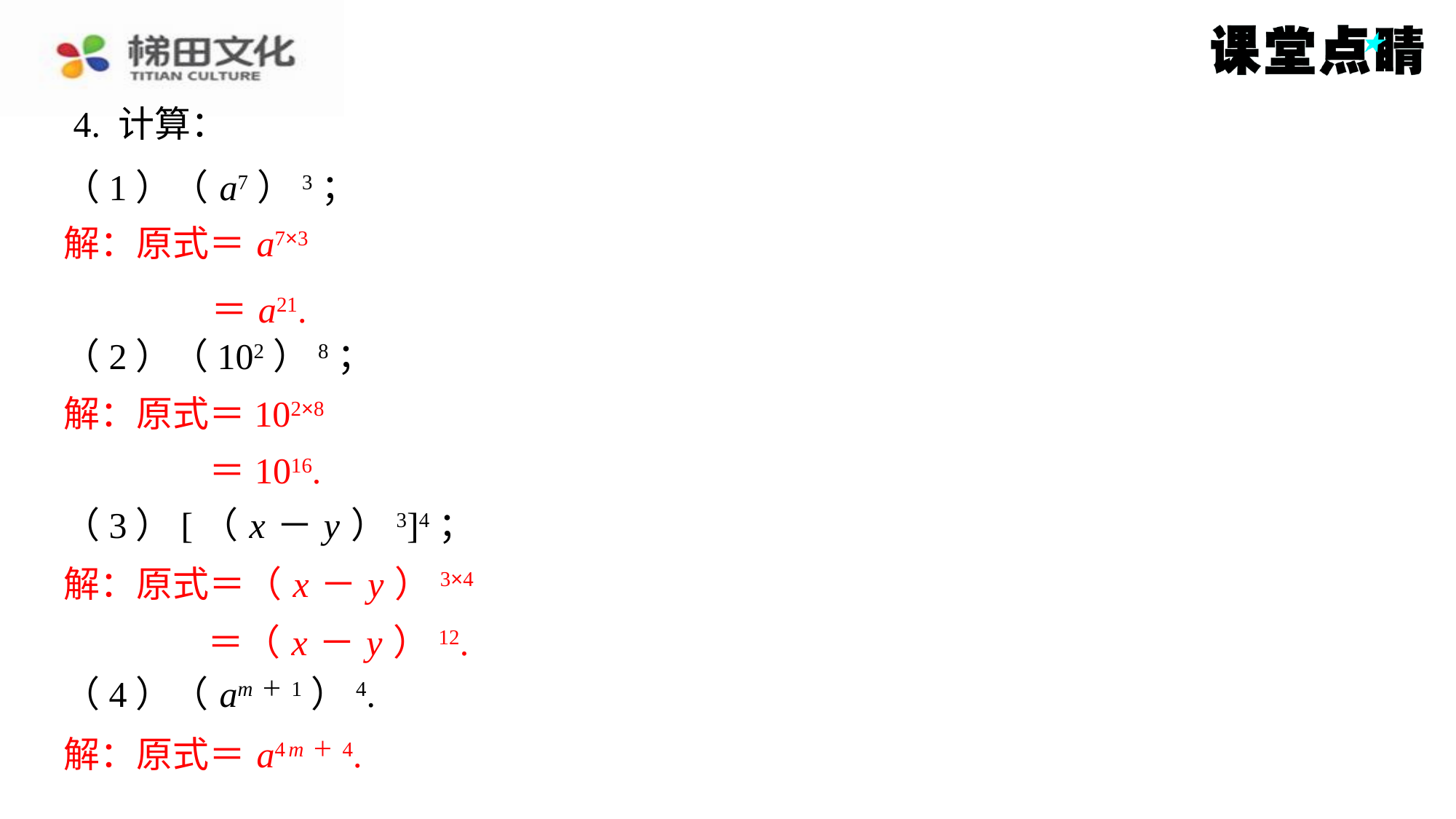

4. 计算：
（1）（ a7）3；
解：原式＝ a7×3
＝ a21.
（2）（102）8；
解：原式＝102×8
＝1016.
（3）[（ x － y ）3]4；
解：原式＝（ x － y ）3×4
＝（ x － y ）12.
（4）（ am＋1）4.
解：原式＝ a4 m＋4.
解：原式＝ a7×3
＝ a21.
解：原式＝102×8
＝1016.
解：原式＝（ x － y ）3×4
＝（ x － y ）12.
解：原式＝ a4 m＋4.